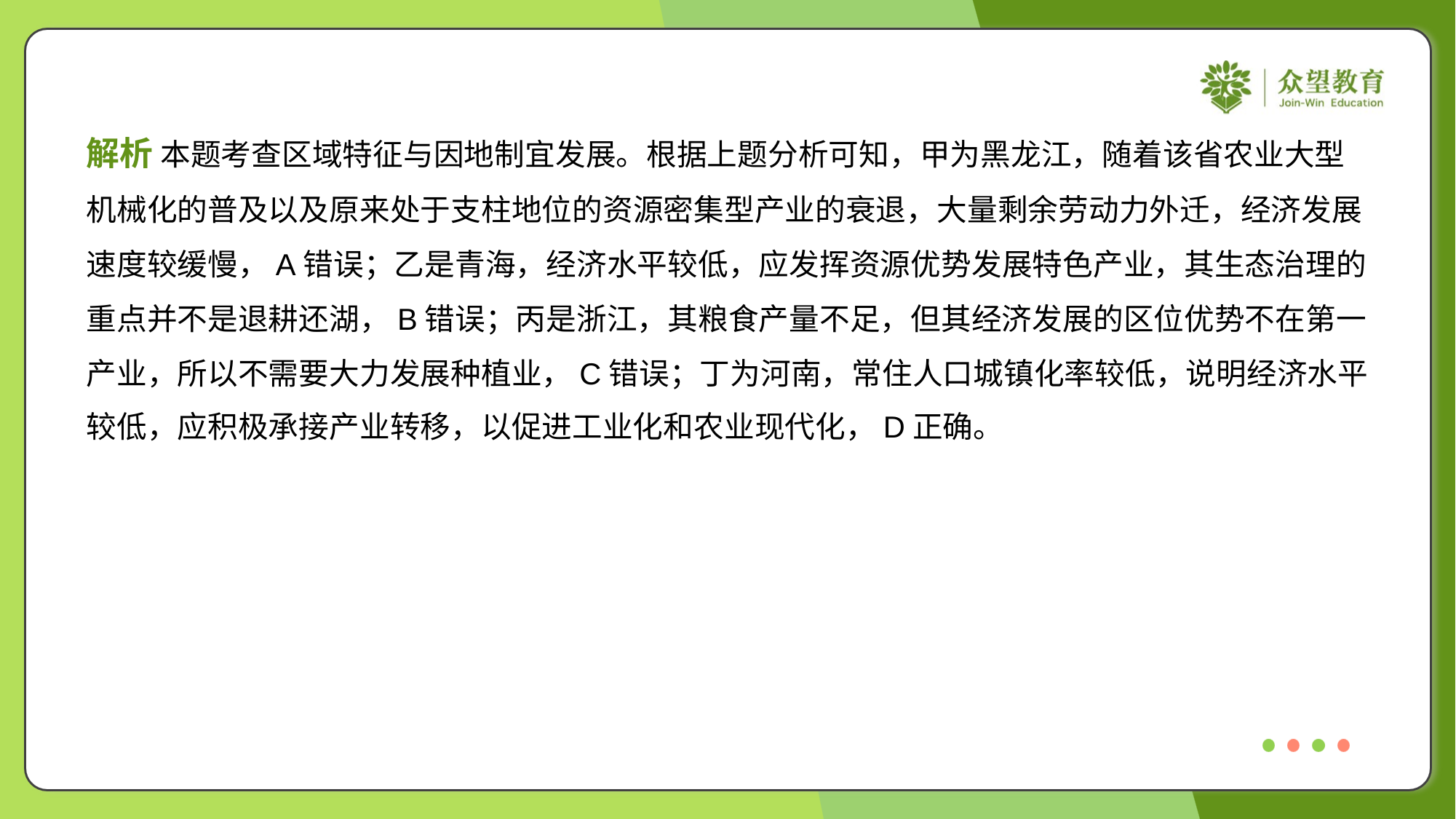

解析 本题考查区域特征与因地制宜发展。根据上题分析可知，甲为黑龙江，随着该省农业大型
机械化的普及以及原来处于支柱地位的资源密集型产业的衰退，大量剩余劳动力外迁，经济发展
速度较缓慢，A错误；乙是青海，经济水平较低，应发挥资源优势发展特色产业，其生态治理的
重点并不是退耕还湖，B错误；丙是浙江，其粮食产量不足，但其经济发展的区位优势不在第一
产业，所以不需要大力发展种植业，C错误；丁为河南，常住人口城镇化率较低，说明经济水平
较低，应积极承接产业转移，以促进工业化和农业现代化，D正确。